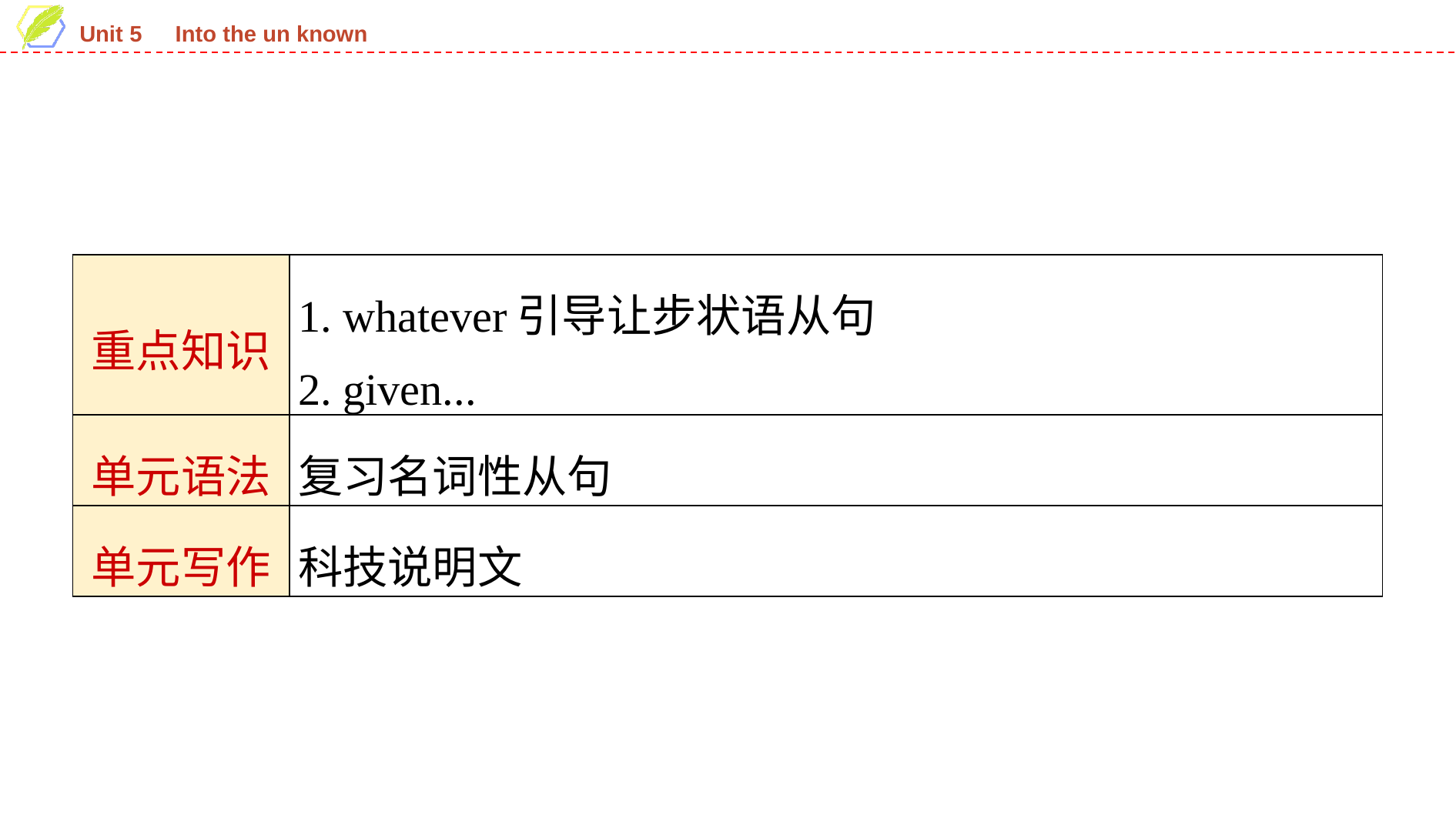

| 重点知识 | 1. whatever引导让步状语从句 2. given... |
| --- | --- |
| 单元语法 | 复习名词性从句 |
| 单元写作 | 科技说明文 |